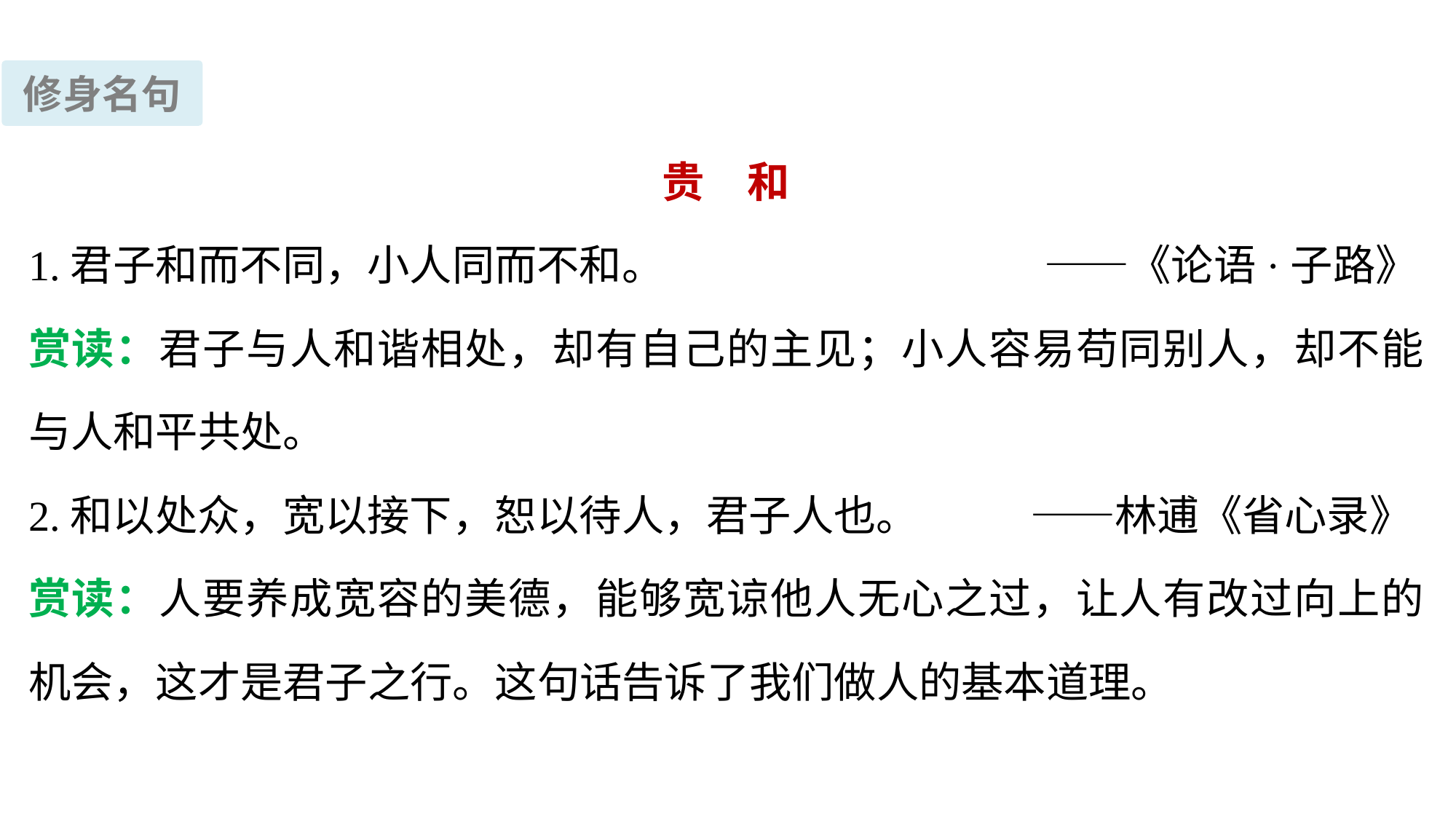

修身名句
贵　和
1.君子和而不同，小人同而不和。	    		               ——《论语·子路》
赏读：君子与人和谐相处，却有自己的主见；小人容易苟同别人，却不能与人和平共处。
2.和以处众，宽以接下，恕以待人，君子人也。	  ——林逋《省心录》
赏读：人要养成宽容的美德，能够宽谅他人无心之过，让人有改过向上的机会，这才是君子之行。这句话告诉了我们做人的基本道理。